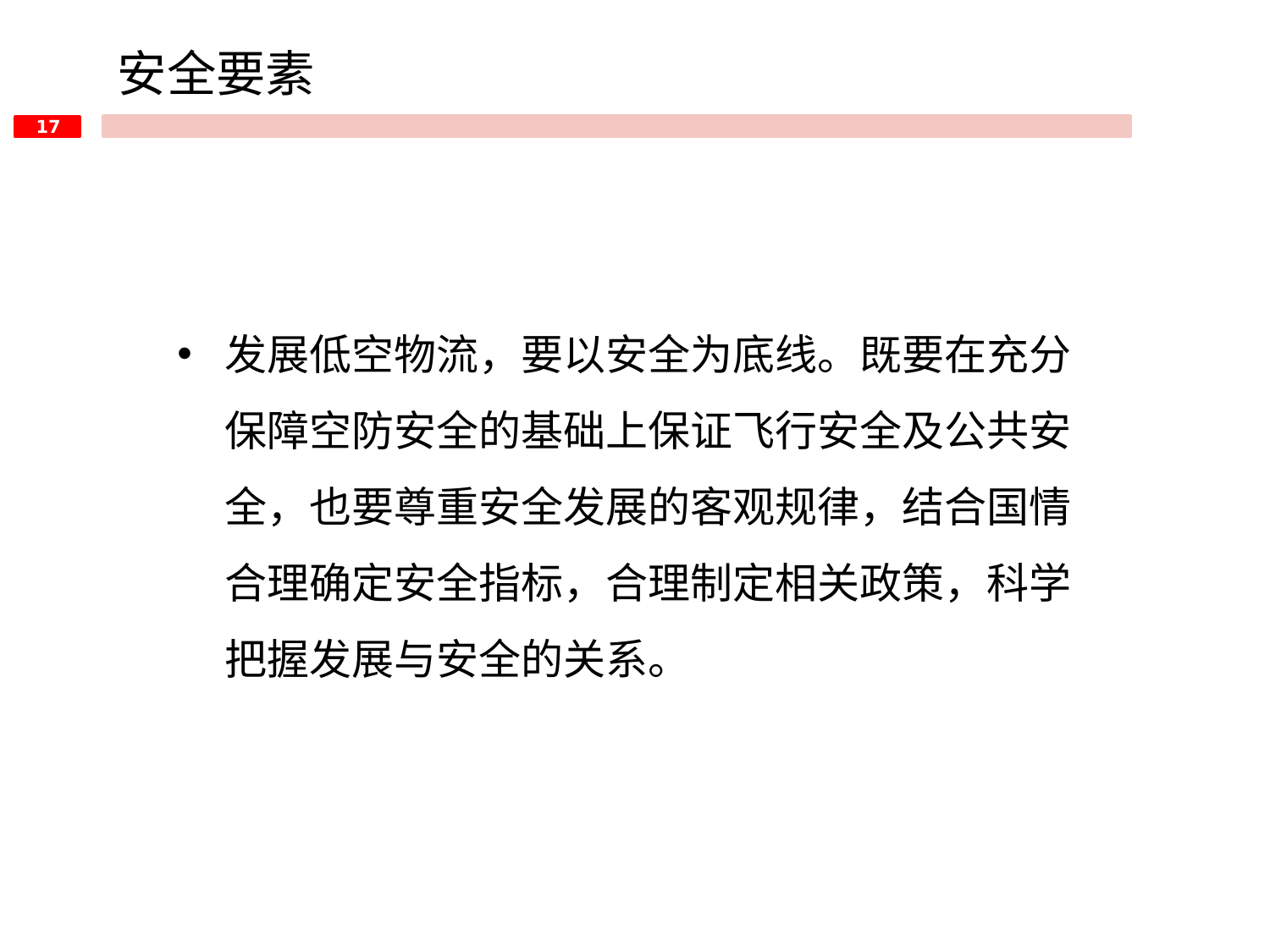

安全要素
17
发展低空物流，要以安全为底线。既要在充分保障空防安全的基础上保证飞行安全及公共安全，也要尊重安全发展的客观规律，结合国情合理确定安全指标，合理制定相关政策，科学把握发展与安全的关系。